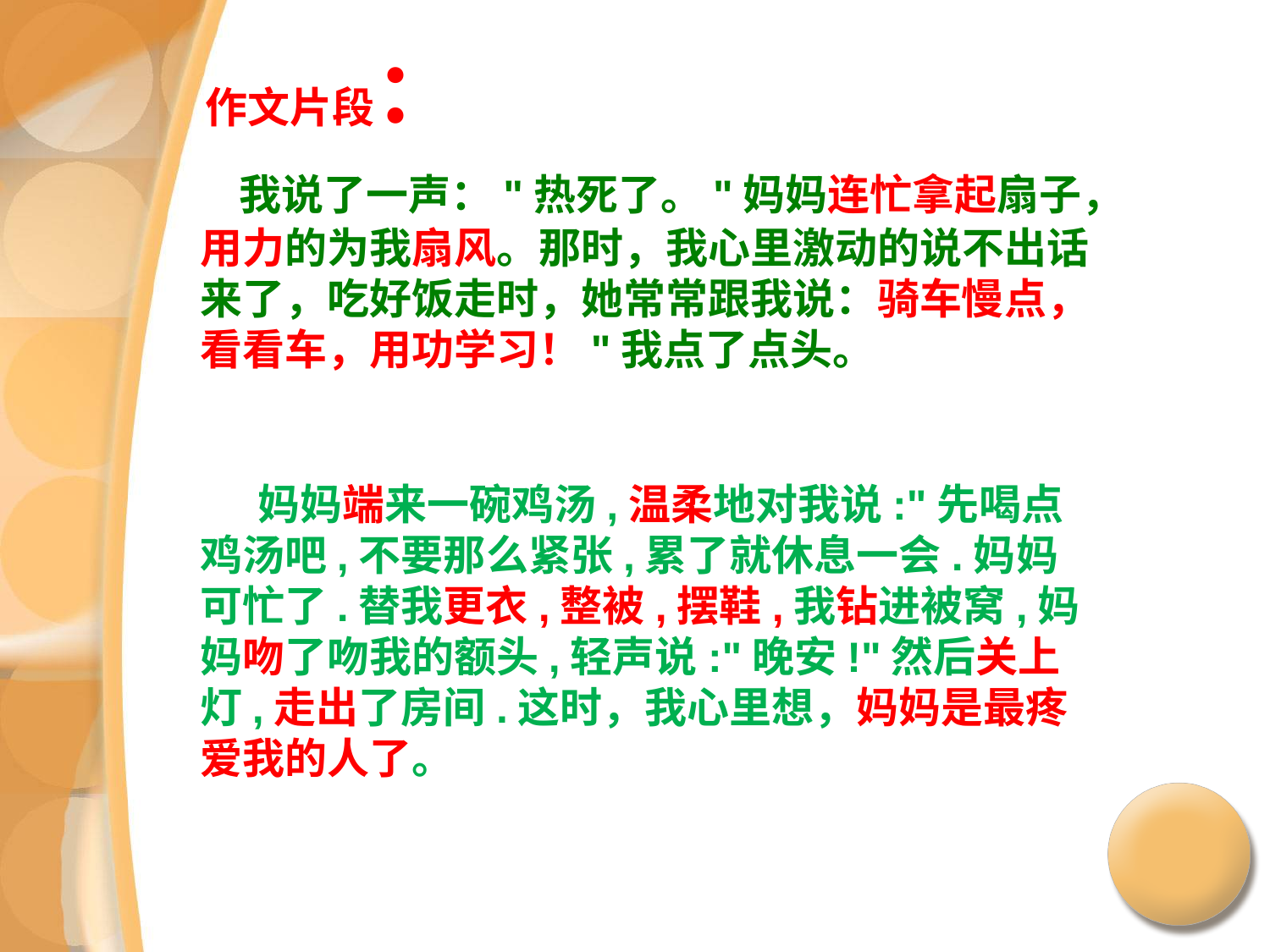

作文片段：
  我说了一声："热死了。"妈妈连忙拿起扇子，用力的为我扇风。那时，我心里激动的说不出话来了，吃好饭走时，她常常跟我说：骑车慢点，看看车，用功学习！"我点了点头。
     妈妈端来一碗鸡汤,温柔地对我说:"先喝点鸡汤吧,不要那么紧张,累了就休息一会.妈妈可忙了.替我更衣,整被,摆鞋,我钻进被窝,妈妈吻了吻我的额头,轻声说:"晚安!"然后关上灯,走出了房间.这时，我心里想，妈妈是最疼爱我的人了。